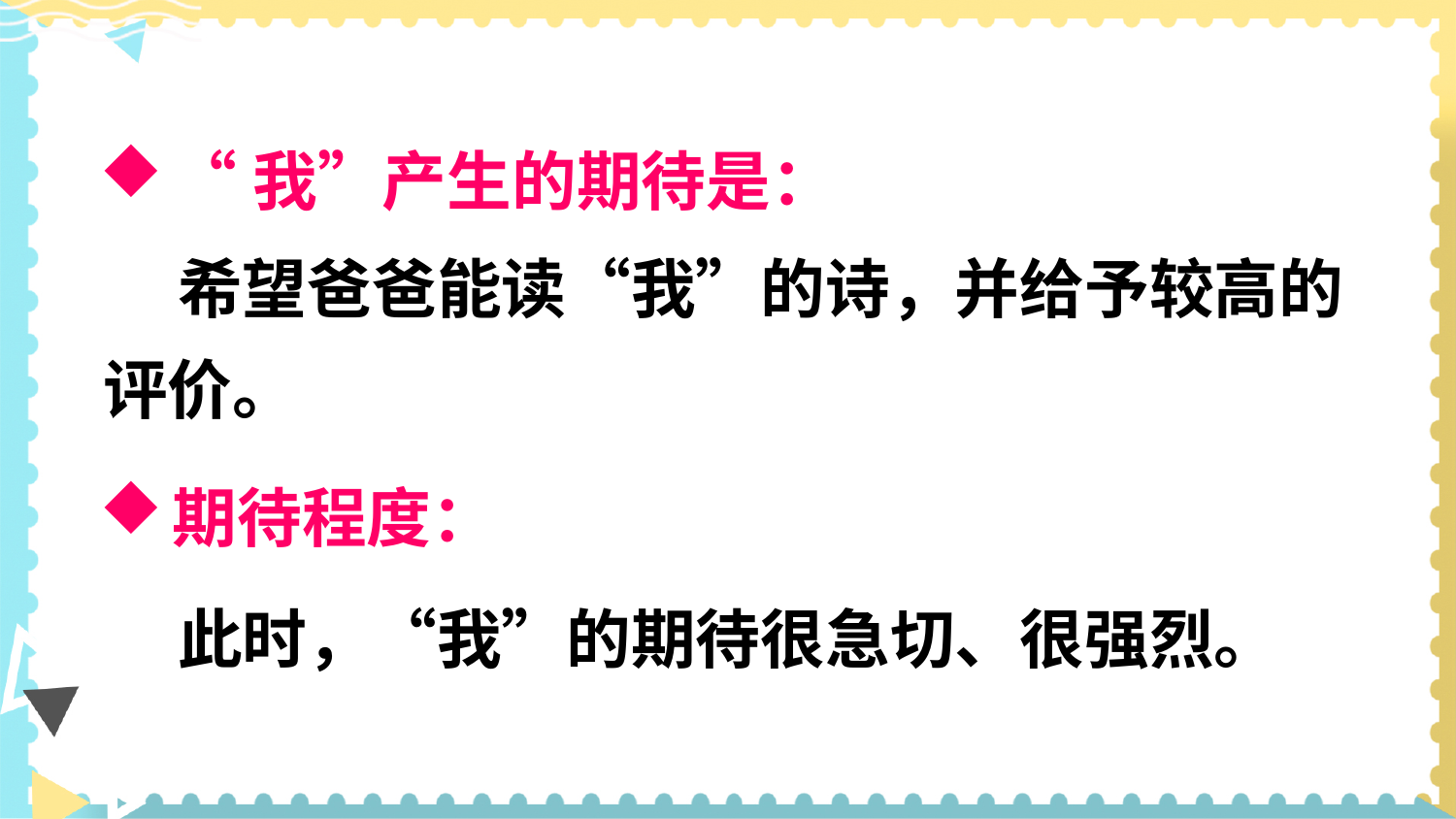

“我”产生的期待是：
    希望爸爸能读“我”的诗，并给予较高的评价。
期待程度：
    此时，“我”的期待很急切、很强烈。